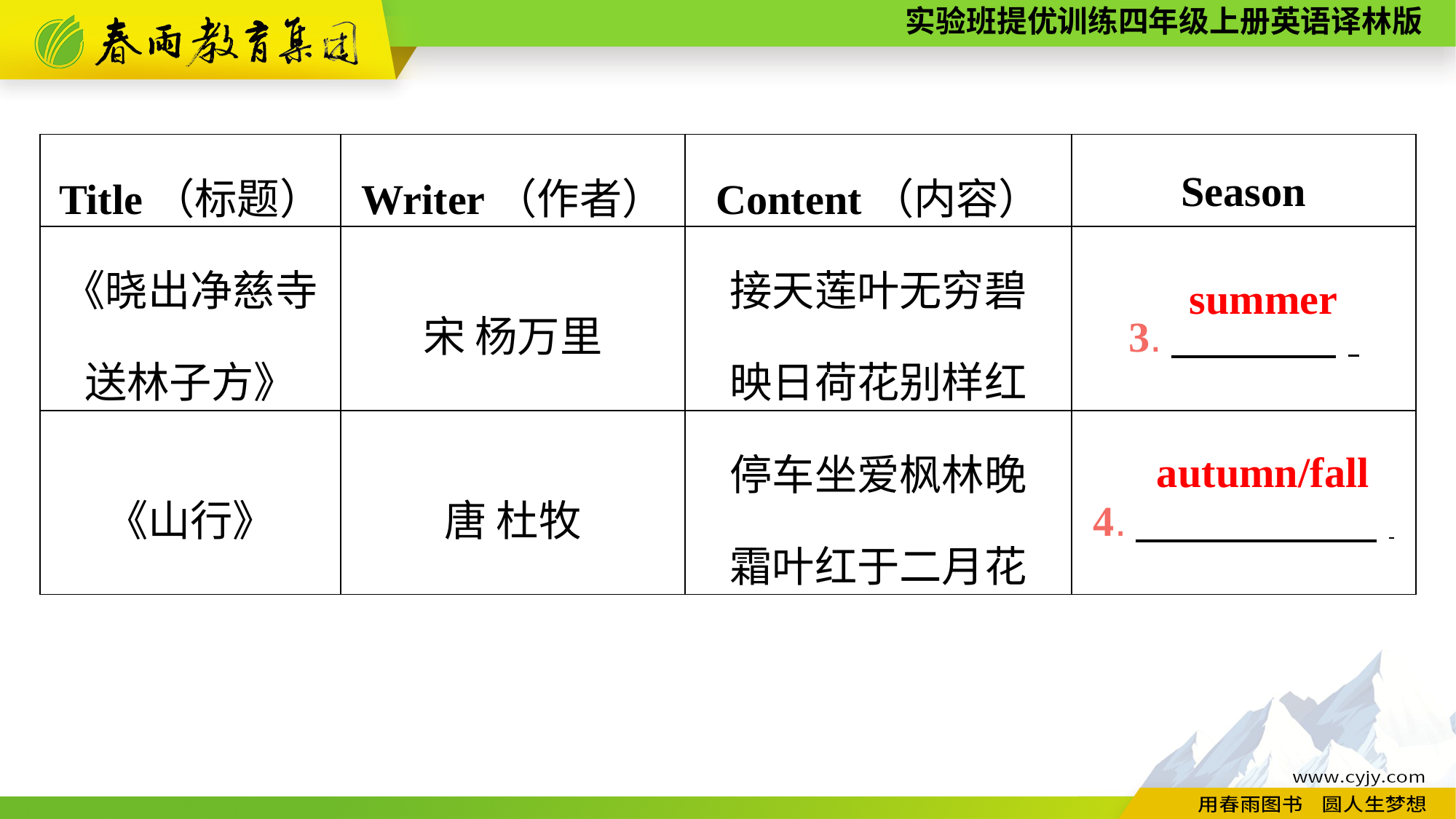

| Title（标题） | Writer（作者） | Content（内容） | Season |
| --- | --- | --- | --- |
| 《晓出净慈寺 送林子方》 | 宋 杨万里 | 接天莲叶无穷碧 映日荷花别样红 | 3.　 　　. |
| 《山行》 | 唐 杜牧 | 停车坐爱枫林晚 霜叶红于二月花 | 4.　 　　. |
summer
autumn/fall